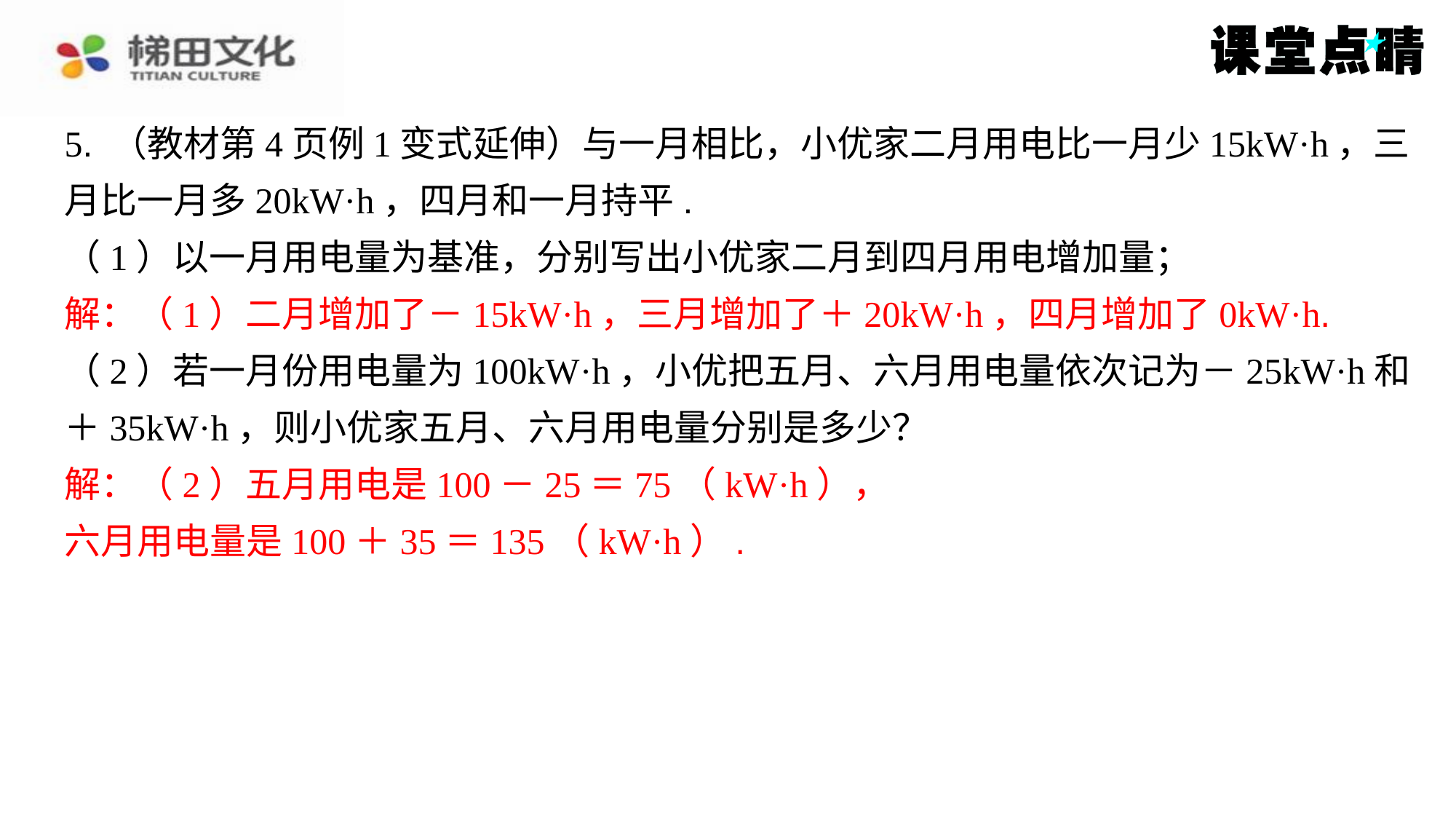

5. （教材第4页例1变式延伸）与一月相比，小优家二月用电比一月少15kW·h，三
月比一月多20kW·h，四月和一月持平.
（1）以一月用电量为基准，分别写出小优家二月到四月用电增加量；
解：（1）二月增加了－15kW·h，三月增加了＋20kW·h，四月增加了0kW·h.
（2）若一月份用电量为100kW·h，小优把五月、六月用电量依次记为－25kW·h和
＋35kW·h，则小优家五月、六月用电量分别是多少？
解：（2）五月用电是100－25＝75（kW·h），
六月用电量是100＋35＝135（kW·h）.
解：（1）二月增加了－15kW·h，三月增加了＋20kW·h，四月增加了0kW·h.
解：（2）五月用电是100－25＝75（kW·h），
六月用电量是100＋35＝135（kW·h）.